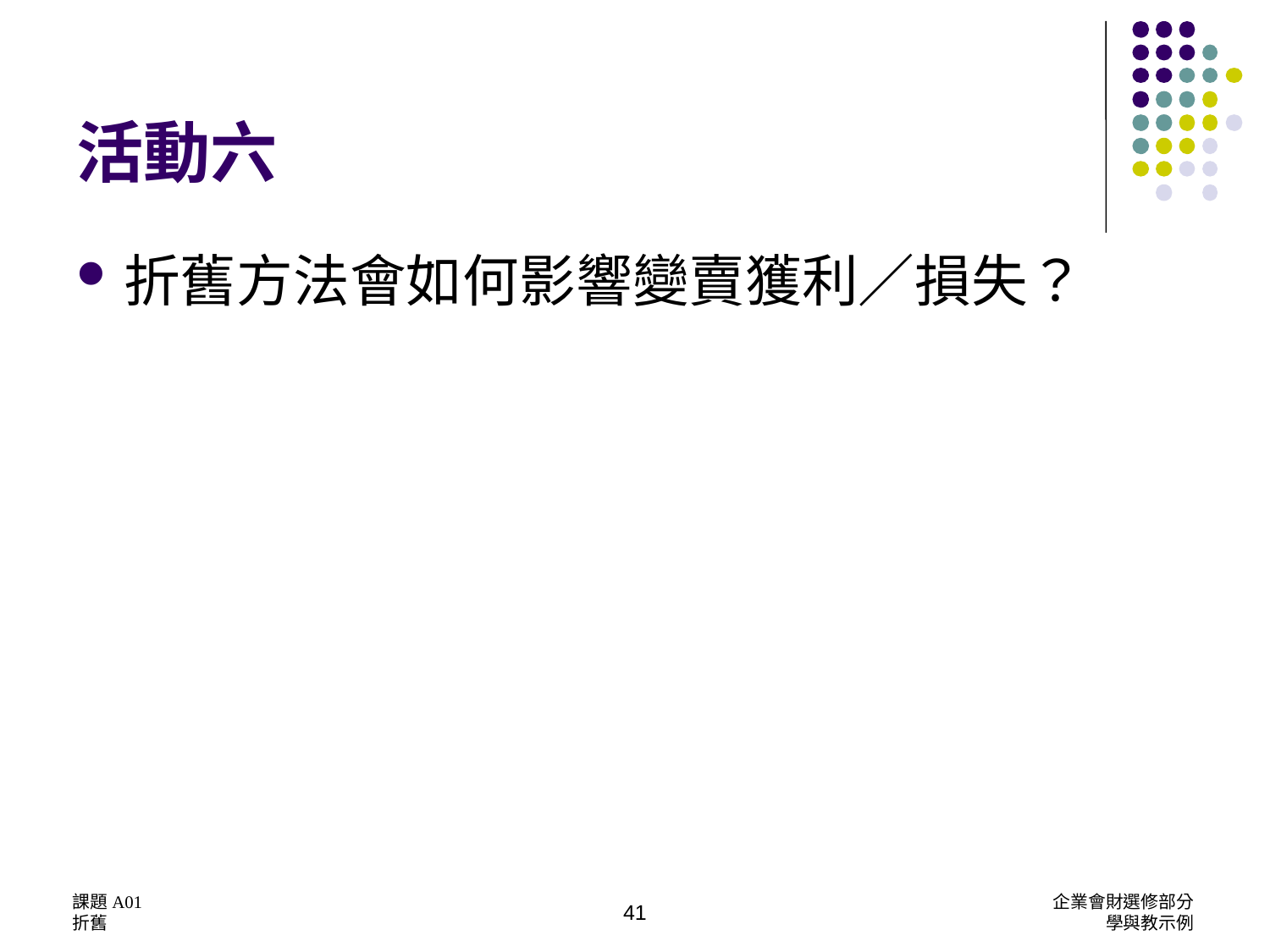

# 活動六
折舊方法會如何影響變賣獲利／損失？

課題A01
折舊

企業會財選修部分
學與教示例

41